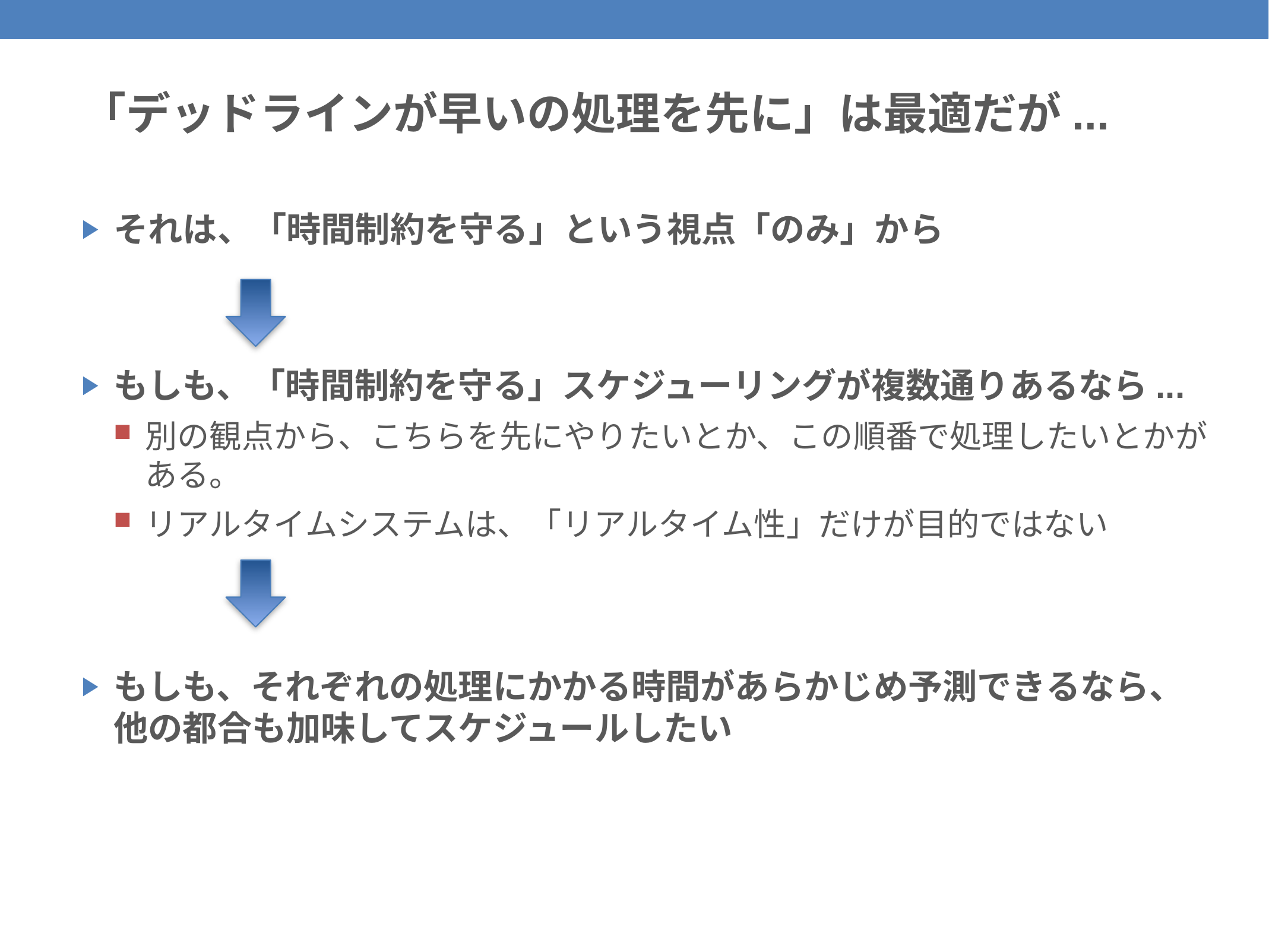

# 「デッドラインが早いの処理を先に」は最適だが...
それは、「時間制約を守る」という視点「のみ」から

もしも、「時間制約を守る」スケジューリングが複数通りあるなら...
別の観点から、こちらを先にやりたいとか、この順番で処理したいとかがある。
リアルタイムシステムは、「リアルタイム性」だけが目的ではない

もしも、それぞれの処理にかかる時間があらかじめ予測できるなら、他の都合も加味してスケジュールしたい